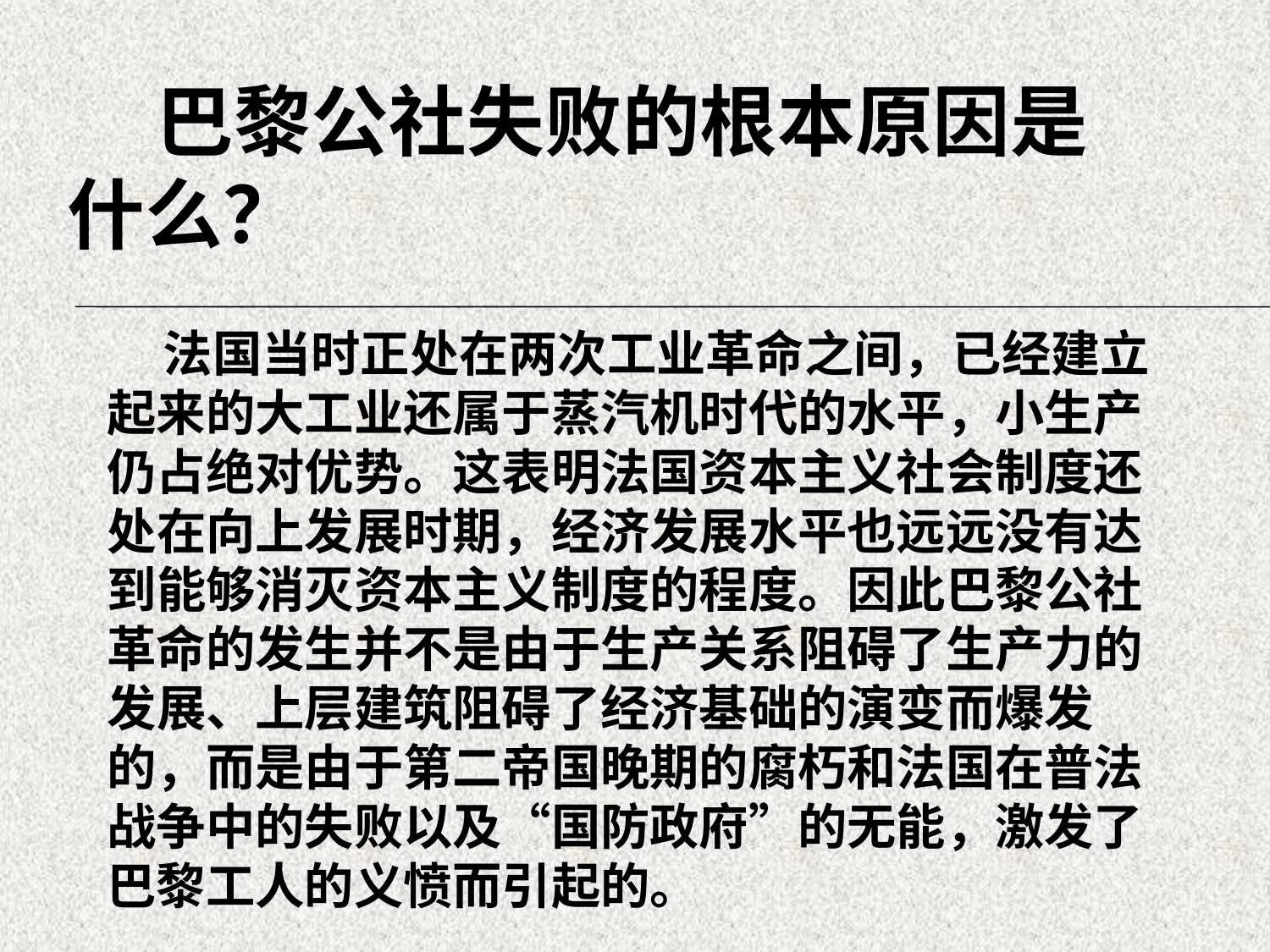

巴黎公社失败的根本原因是什么？

    法国当时正处在两次工业革命之间，已经建立起来的大工业还属于蒸汽机时代的水平，小生产仍占绝对优势。这表明法国资本主义社会制度还处在向上发展时期，经济发展水平也远远没有达到能够消灭资本主义制度的程度。因此巴黎公社革命的发生并不是由于生产关系阻碍了生产力的发展、上层建筑阻碍了经济基础的演变而爆发的，而是由于第二帝国晚期的腐朽和法国在普法战争中的失败以及“国防政府”的无能，激发了巴黎工人的义愤而引起的。